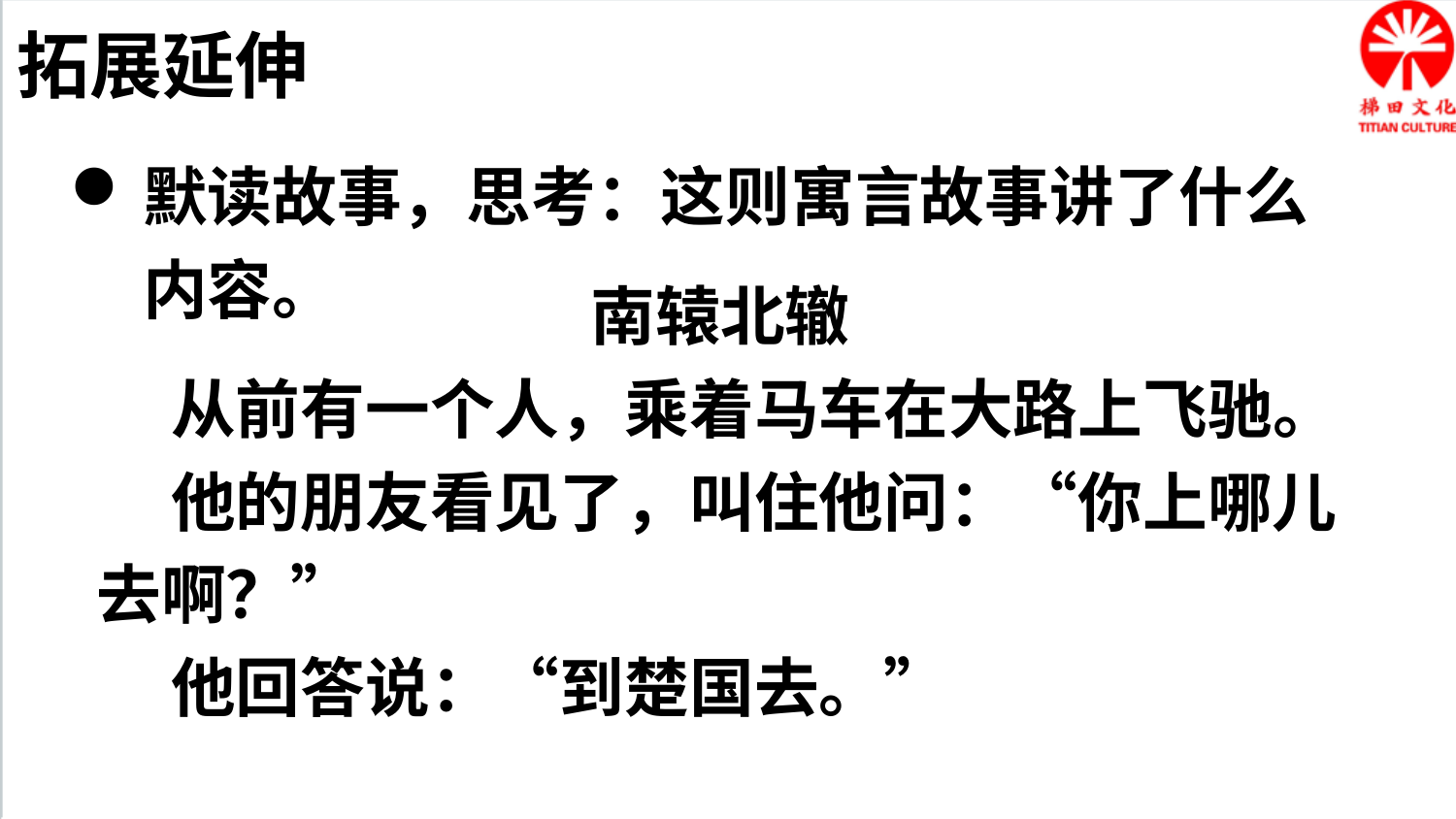

拓展延伸
默读故事，思考：这则寓言故事讲了什么内容。
南辕北辙
    从前有一个人，乘着马车在大路上飞驰。
    他的朋友看见了，叫住他问：“你上哪儿去啊？”
    他回答说：“到楚国去。”